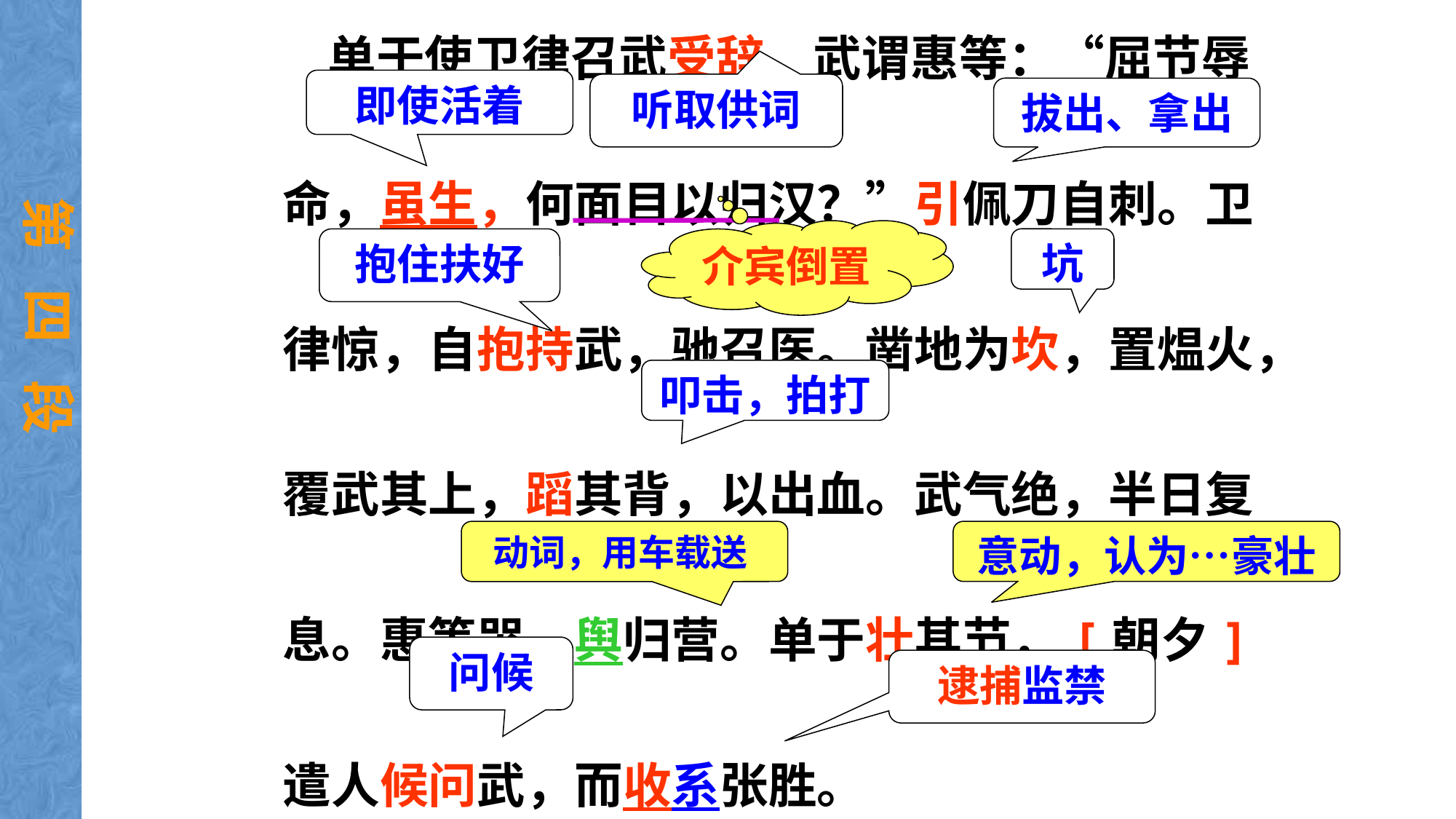

单于使卫律召武受辞。武谓惠等：“屈节辱命，虽生，何面目以归汉？”引佩刀自刺。卫律惊，自抱持武，驰召医。凿地为坎，置煴火，覆武其上，蹈其背，以出血。武气绝，半日复息。惠等哭，舆归营。单于壮其节，[朝夕]遣人候问武，而收系张胜。
即使活着
听取供词
拔出、拿出
第   四   段

介宾倒置
抱住扶好
坑
叩击，拍打
动词，用车载送
意动，认为…豪壮
问候
逮捕监禁